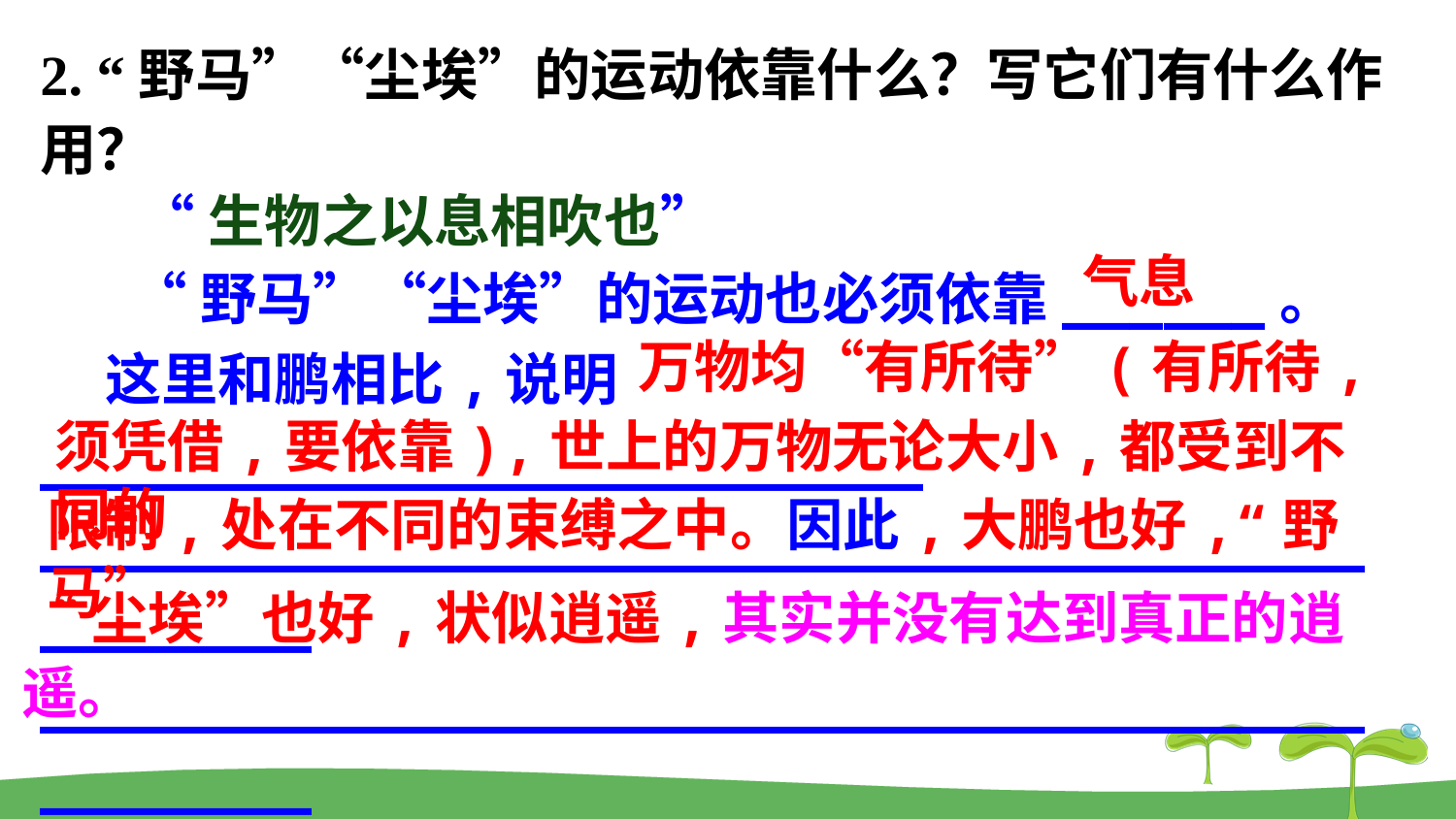

2. “野马”“尘埃”的运动依靠什么？写它们有什么作用？

       “野马”“尘埃”的运动也必须依靠______。
    这里和鹏相比,说明__________________________
_______________________________________________
_______________________________________________
_______________________________________________
“生物之以息相吹也”
气息
万物均“有所待”(有所待,
须凭借,要依靠),世上的万物无论大小,都受到不同的
限制,处在不同的束缚之中。因此,大鹏也好,“野马”
“尘埃”也好,状似逍遥,其实并没有达到真正的逍遥。